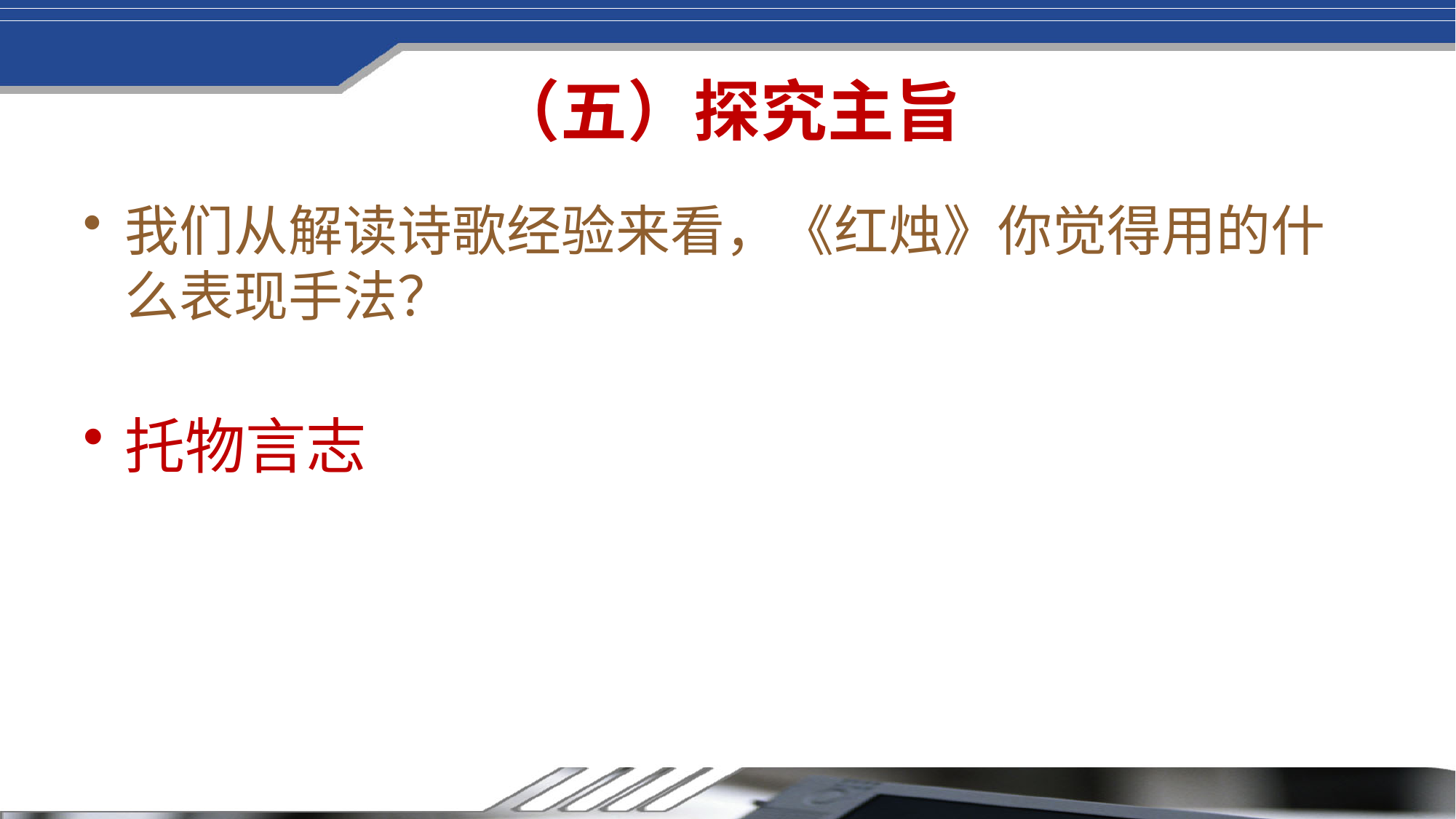

# （五）探究主旨
我们从解读诗歌经验来看，《红烛》你觉得用的什么表现手法？

托物言志